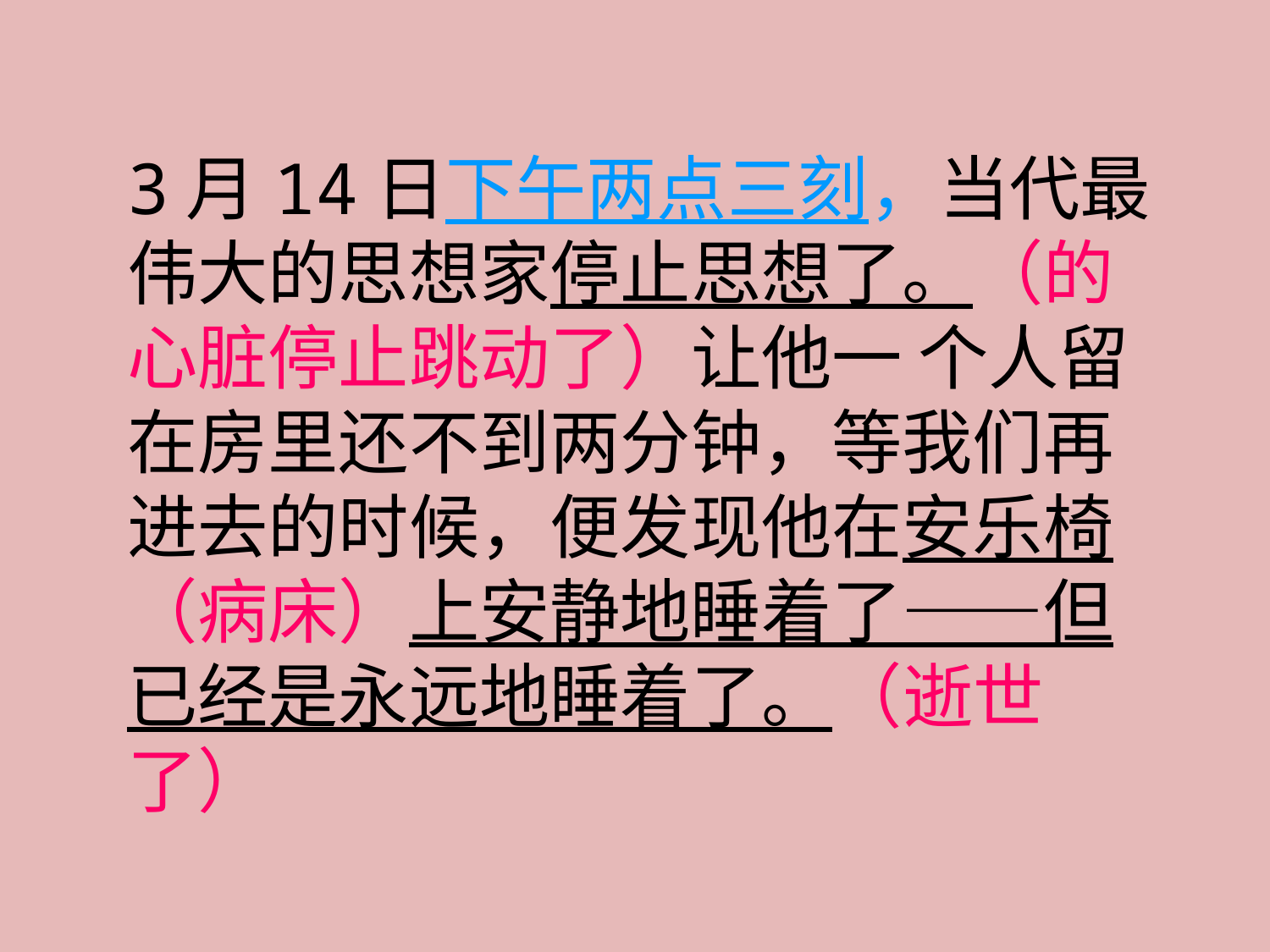

3月14日下午两点三刻，当代最伟大的思想家停止思想了。（的心脏停止跳动了）让他一 个人留在房里还不到两分钟，等我们再进去的时候，便发现他在安乐椅（病床）上安静地睡着了——但已经是永远地睡着了。（逝世了）